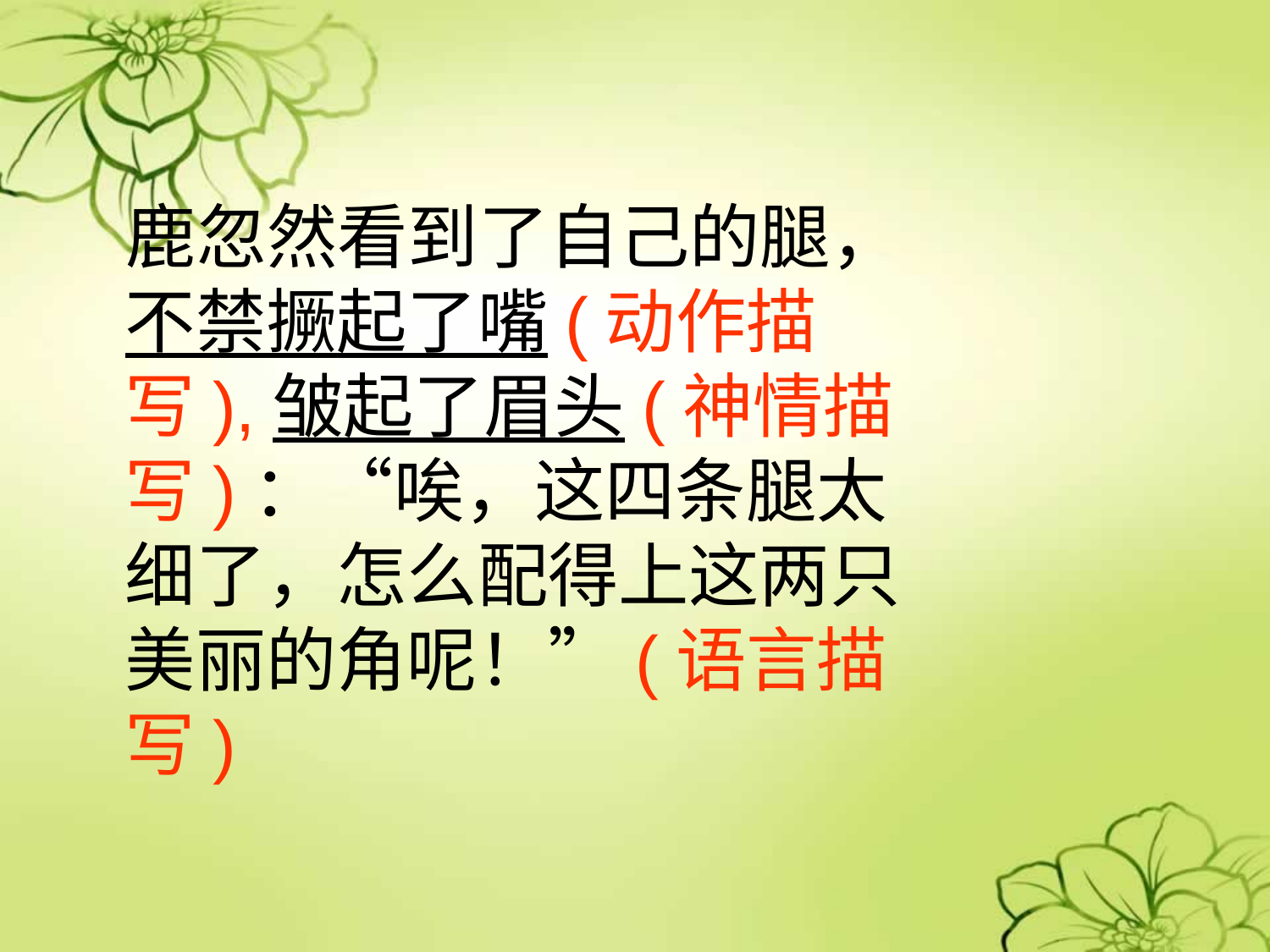

鹿忽然看到了自己的腿，不禁撅起了嘴(动作描写),皱起了眉头(神情描写)：“唉，这四条腿太细了，怎么配得上这两只美丽的角呢！”(语言描写)